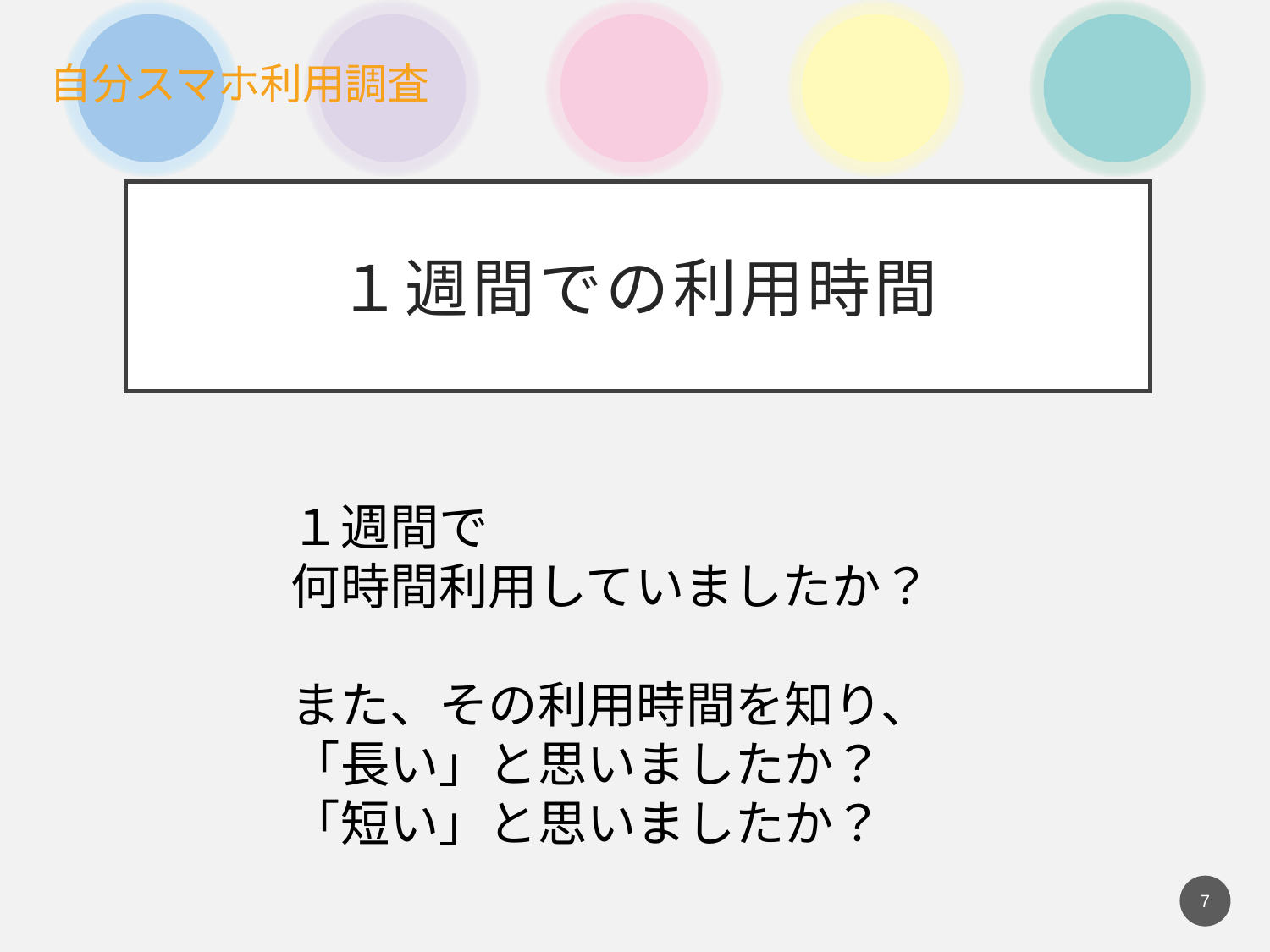

１週間での利用時間
１週間で
何時間利用していましたか？

また、その利用時間を知り、
「長い」と思いましたか？
「短い」と思いましたか？
7